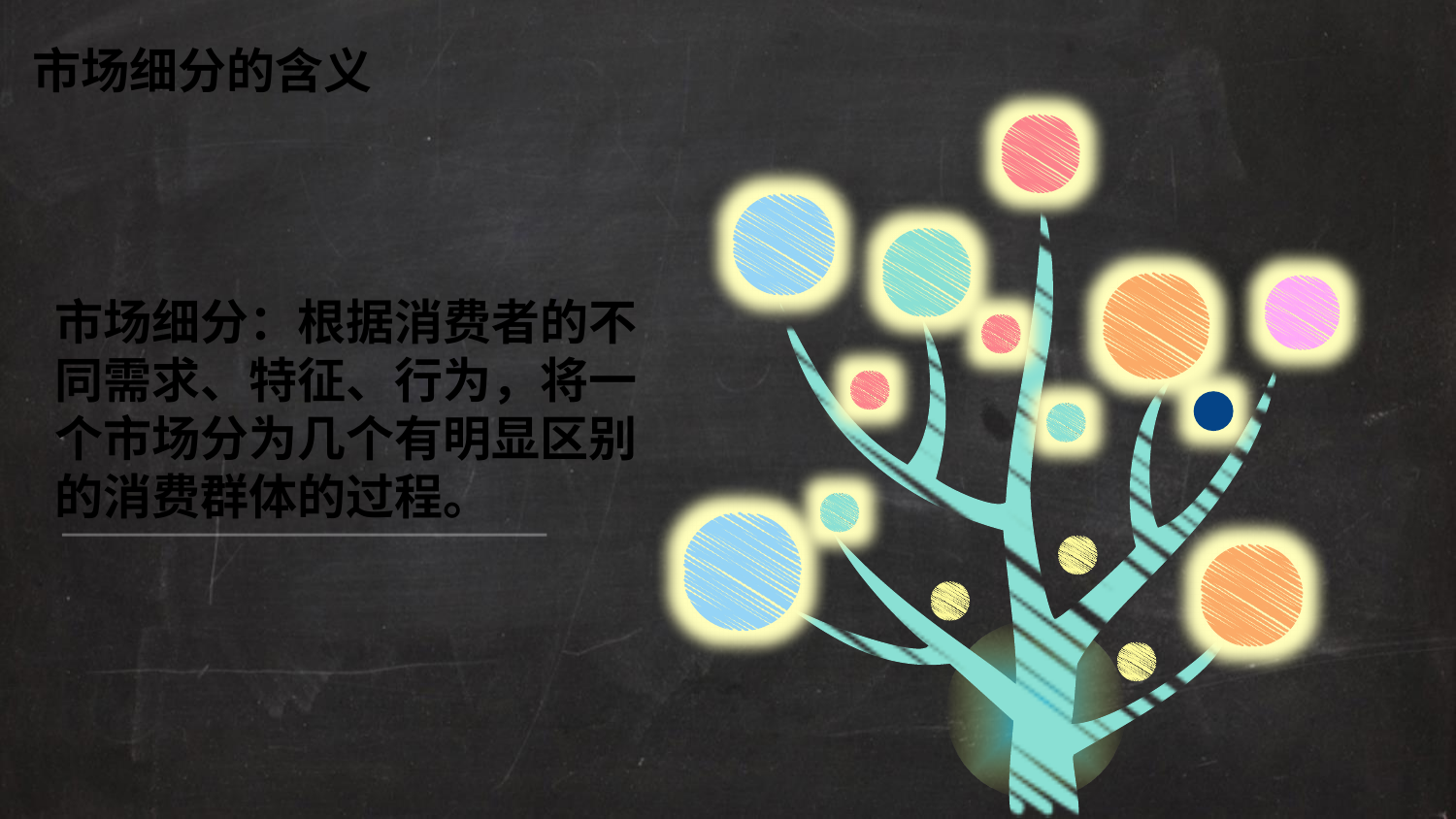

市场细分的含义

市场细分：根据消费者的不同需求、特征、行为，将一个市场分为几个有明显区别的消费群体的过程。